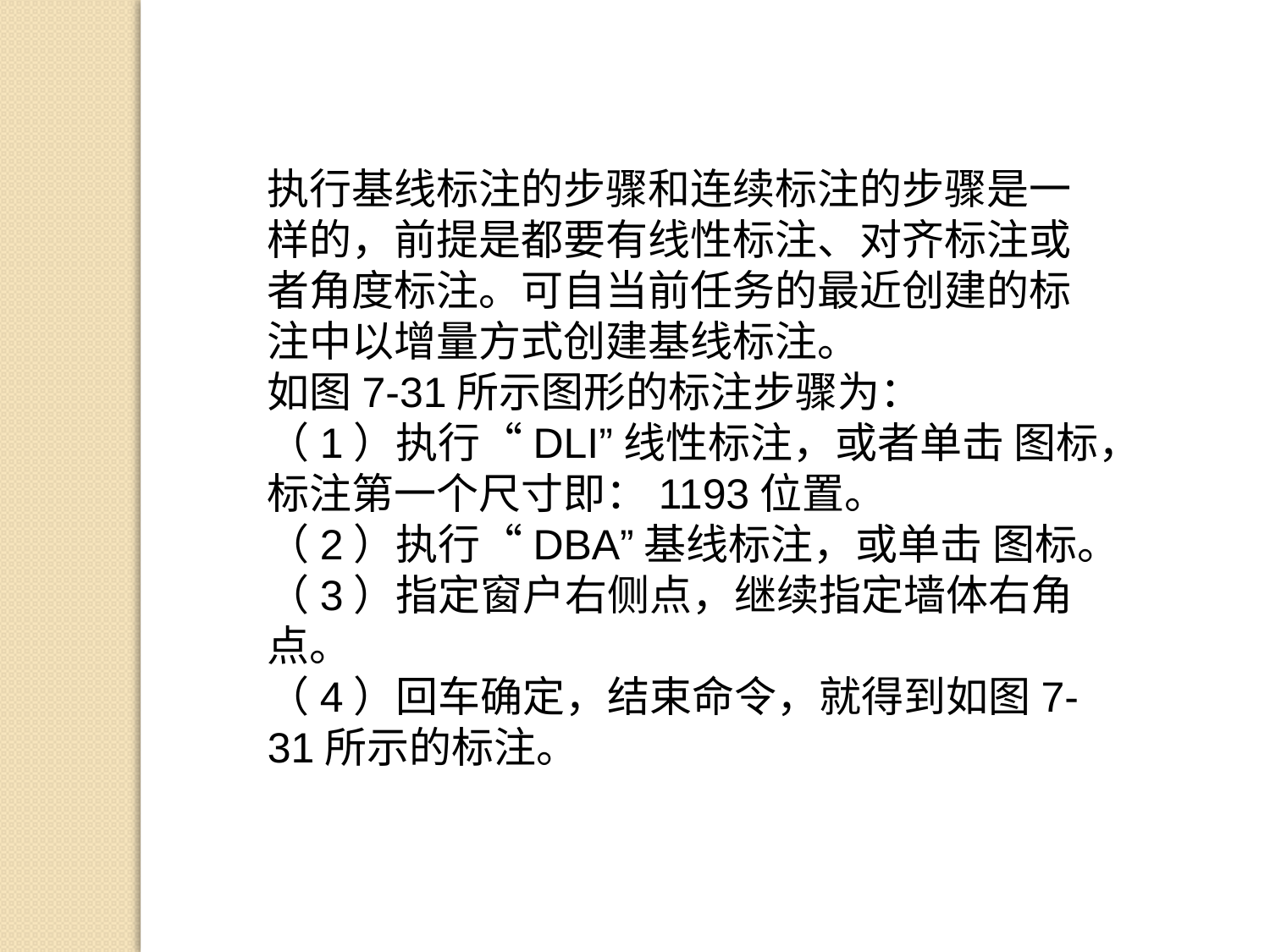

执行基线标注的步骤和连续标注的步骤是一样的，前提是都要有线性标注、对齐标注或者角度标注。可自当前任务的最近创建的标注中以增量方式创建基线标注。
如图7-31所示图形的标注步骤为：
（1）执行“DLI”线性标注，或者单击 图标，标注第一个尺寸即：1193位置。
（2）执行“DBA”基线标注，或单击 图标。
（3）指定窗户右侧点，继续指定墙体右角点。
（4）回车确定，结束命令，就得到如图7-31所示的标注。